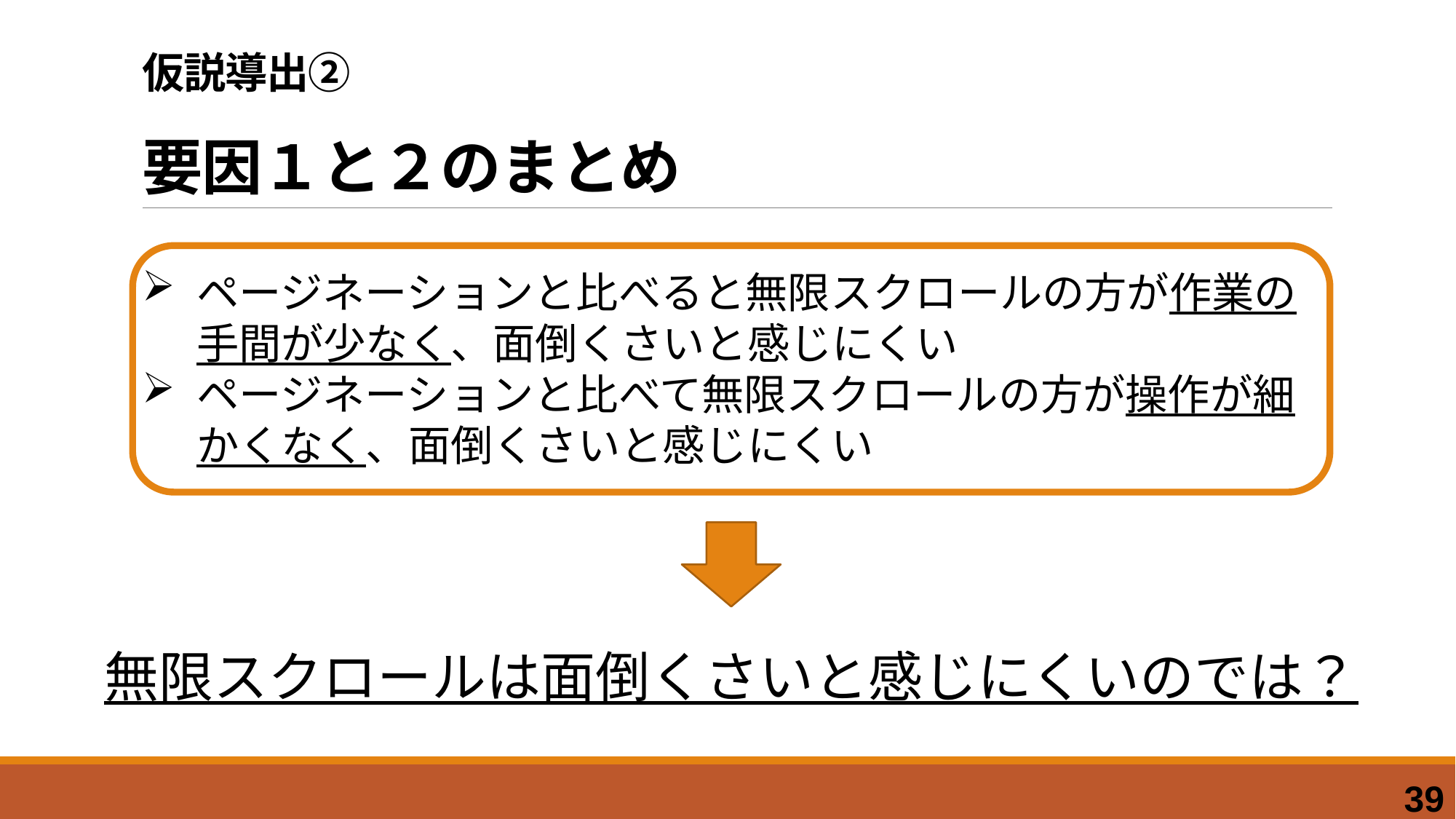

# 仮説導出② 要因１と２のまとめ

ページネーションと比べると無限スクロールの方が作業の手間が少なく、面倒くさいと感じにくい
ページネーションと比べて無限スクロールの方が操作が細かくなく、面倒くさいと感じにくい

無限スクロールは面倒くさいと感じにくいのでは？
39